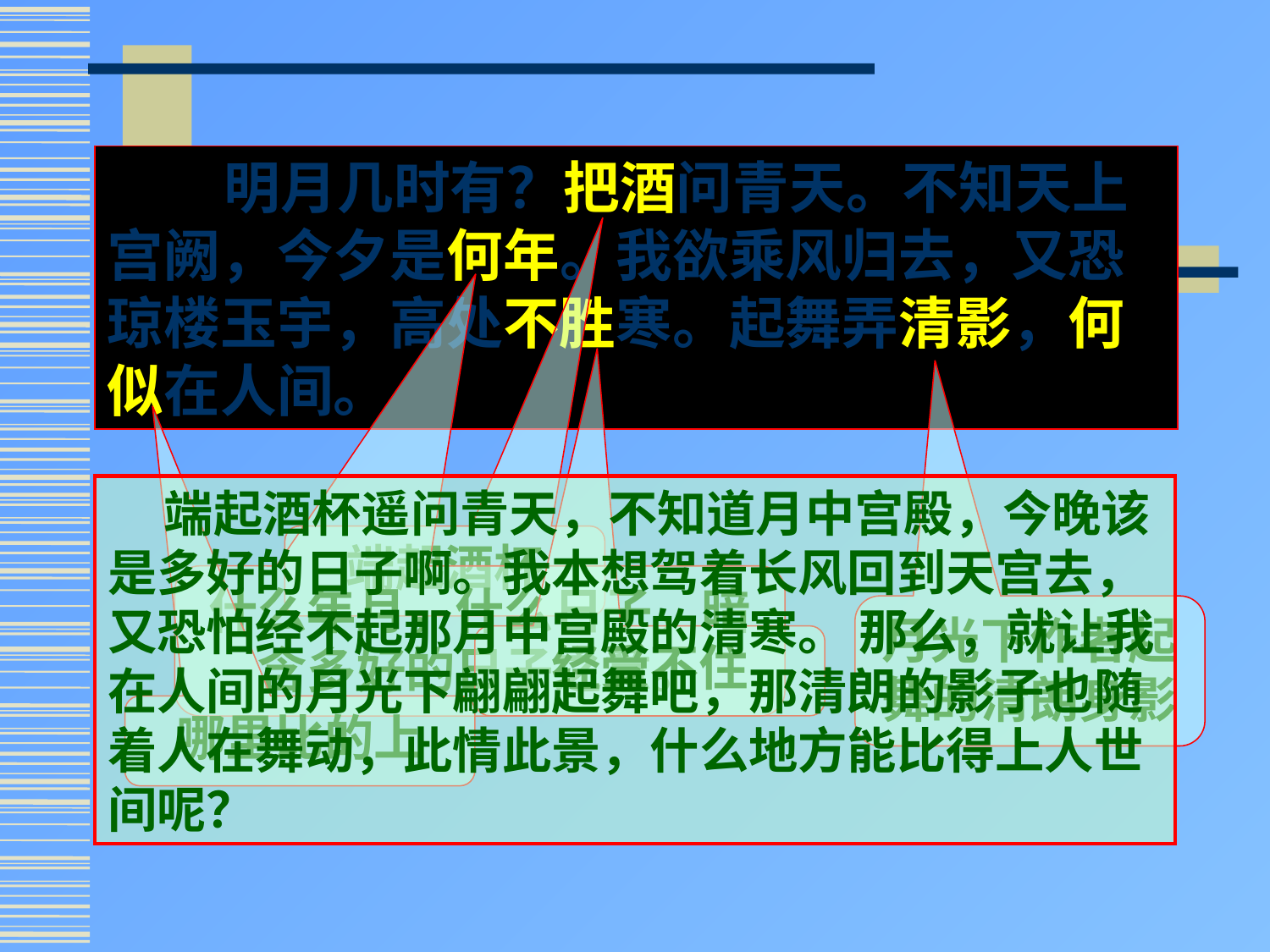

明月几时有？把酒问青天。不知天上宫阙，今夕是何年。我欲乘风归去，又恐琼楼玉宇，高处不胜寒。起舞弄清影，何似在人间。
    端起酒杯遥问青天，不知道月中宫殿，今晚该是多好的日子啊。我本想驾着长风回到天宫去，又恐怕经不起那月中宫殿的清寒。 那么，就让我在人间的月光下翩翩起舞吧，那清朗的影子也随着人在舞动，此情此景，什么地方能比得上人世间呢？
端起酒杯
什么年月，什么日子。暗含多好的日子之意。
月光下作者起舞的清朗身影
经受不住
哪里比的上